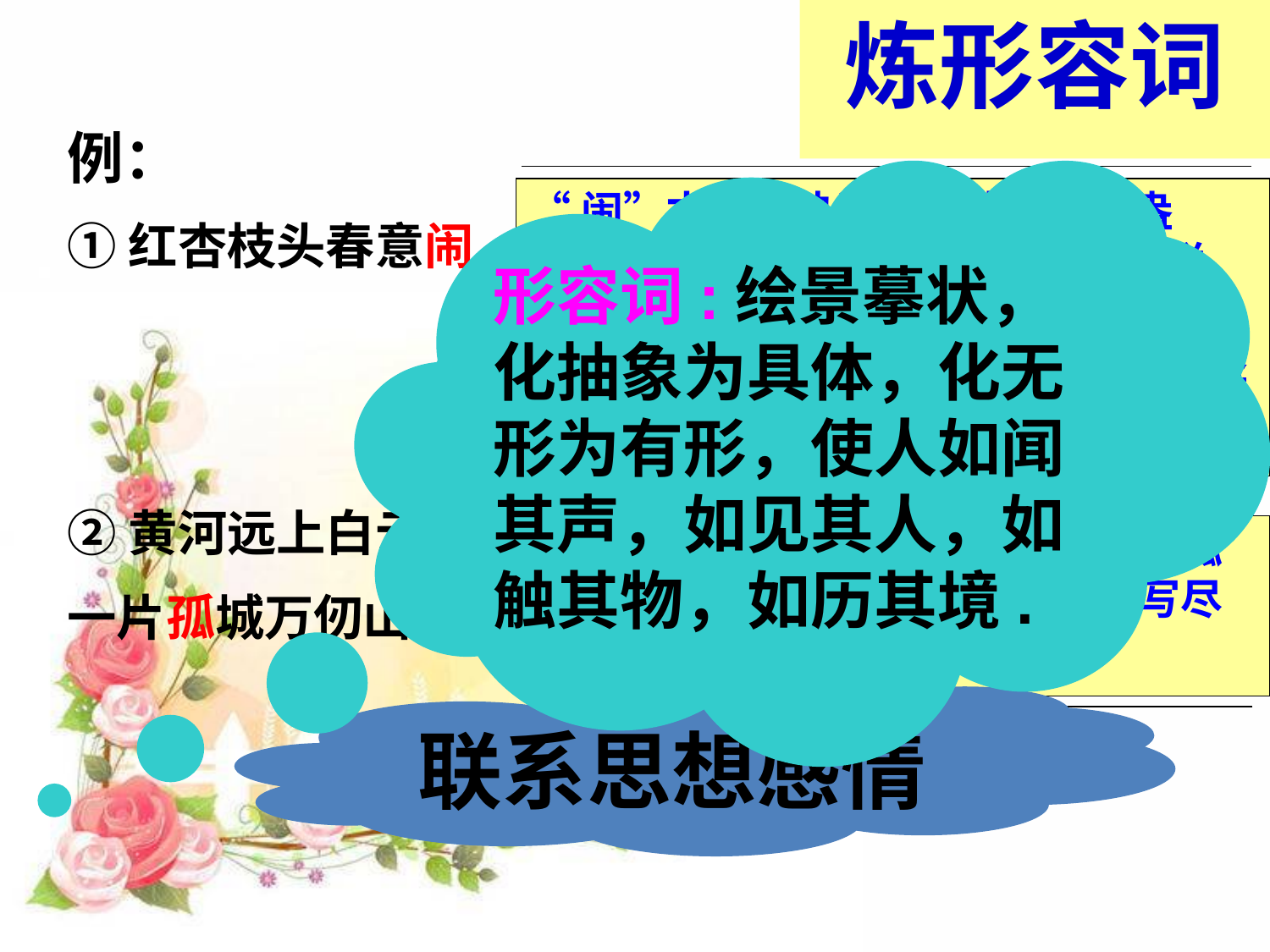

炼形容词
例：
①红杏枝头春意闹

形容词:绘景摹状，化抽象为具体，化无形为有形，使人如闻其声，如见其人，如触其物，如历其境.

“闹”本是指热闹，此处指春意盎然。红杏在枝头绽放，开得那么灿烂，那么热闹 ，用了通感手法 把无声的姿态描摹得好像有声音一样，写尽一派盎然的春意，表现了作者对春天的喜爱之情。

②黄河远上白云间，
一片孤城万仞山。
孤，孤独。用拟人的手法写一片孤独的城池处于万仞高山之间。写尽环境之孤寂，人心之孤苦。

联系思想感情